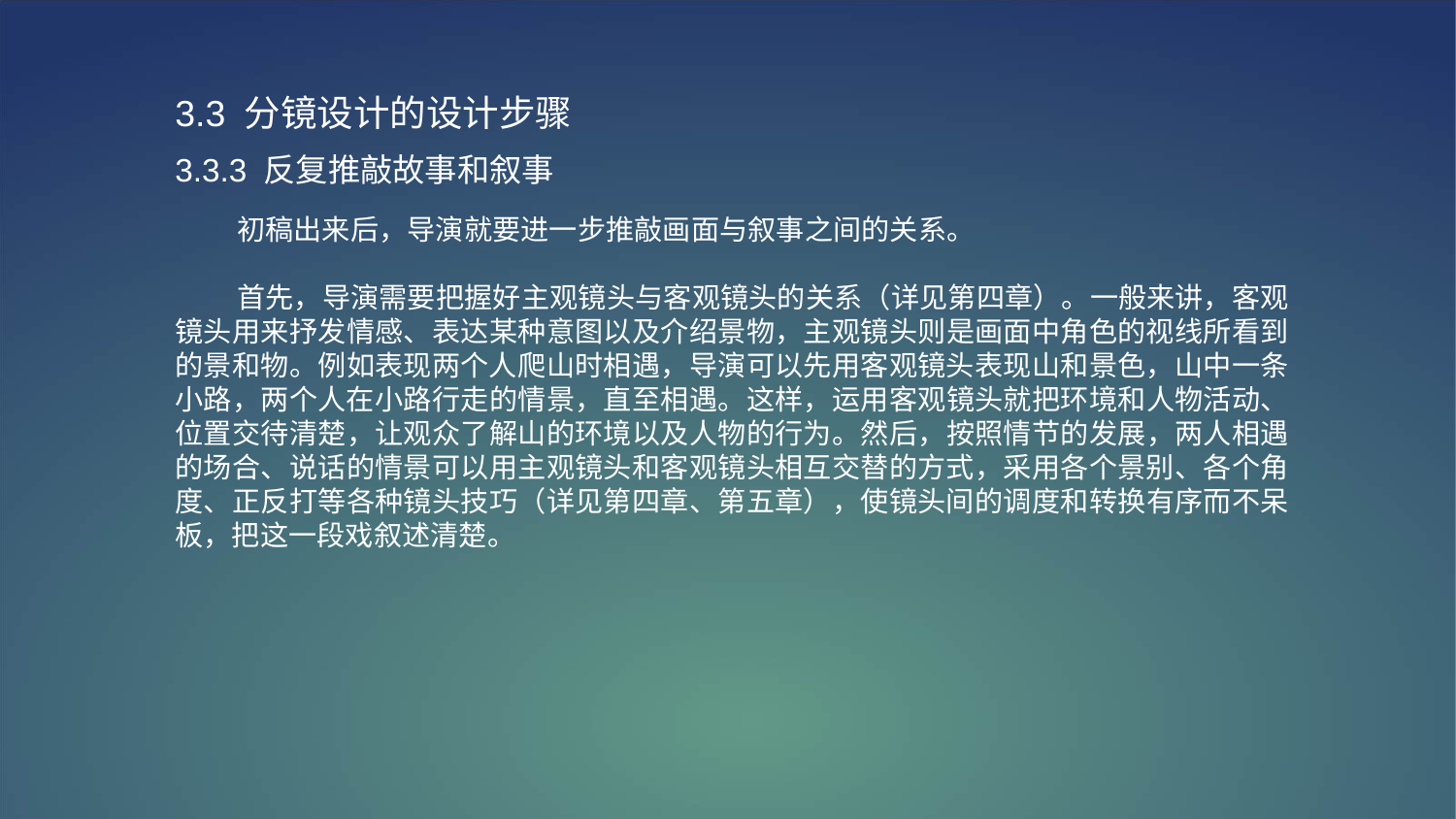

3.3 分镜设计的设计步骤
3.3.3 反复推敲故事和叙事
  初稿出来后，导演就要进一步推敲画面与叙事之间的关系。

  首先，导演需要把握好主观镜头与客观镜头的关系（详见第四章）。一般来讲，客观镜头用来抒发情感、表达某种意图以及介绍景物，主观镜头则是画面中角色的视线所看到的景和物。例如表现两个人爬山时相遇，导演可以先用客观镜头表现山和景色，山中一条小路，两个人在小路行走的情景，直至相遇。这样，运用客观镜头就把环境和人物活动、位置交待清楚，让观众了解山的环境以及人物的行为。然后，按照情节的发展，两人相遇的场合、说话的情景可以用主观镜头和客观镜头相互交替的方式，采用各个景别、各个角度、正反打等各种镜头技巧（详见第四章、第五章），使镜头间的调度和转换有序而不呆板，把这一段戏叙述清楚。